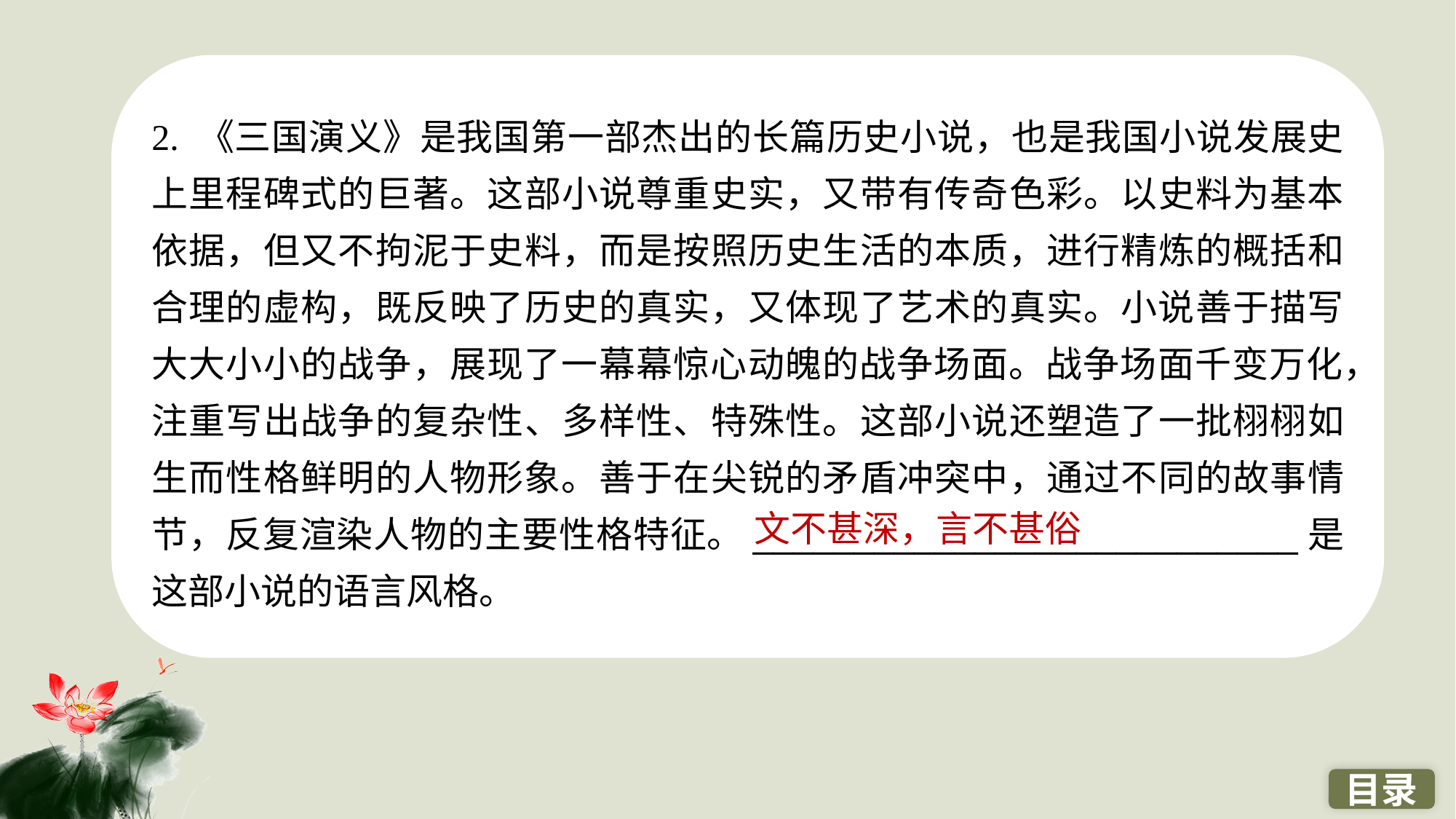

2. 《三国演义》是我国第一部杰出的长篇历史小说，也是我国小说发展史上里程碑式的巨著。这部小说尊重史实，又带有传奇色彩。以史料为基本依据，但又不拘泥于史料，而是按照历史生活的本质，进行精炼的概括和合理的虚构，既反映了历史的真实，又体现了艺术的真实。小说善于描写大大小小的战争，展现了一幕幕惊心动魄的战争场面。战争场面千变万化，注重写出战争的复杂性、多样性、特殊性。这部小说还塑造了一批栩栩如生而性格鲜明的人物形象。善于在尖锐的矛盾冲突中，通过不同的故事情节，反复渲染人物的主要性格特征。___________________________是这部小说的语言风格。
文不甚深，言不甚俗